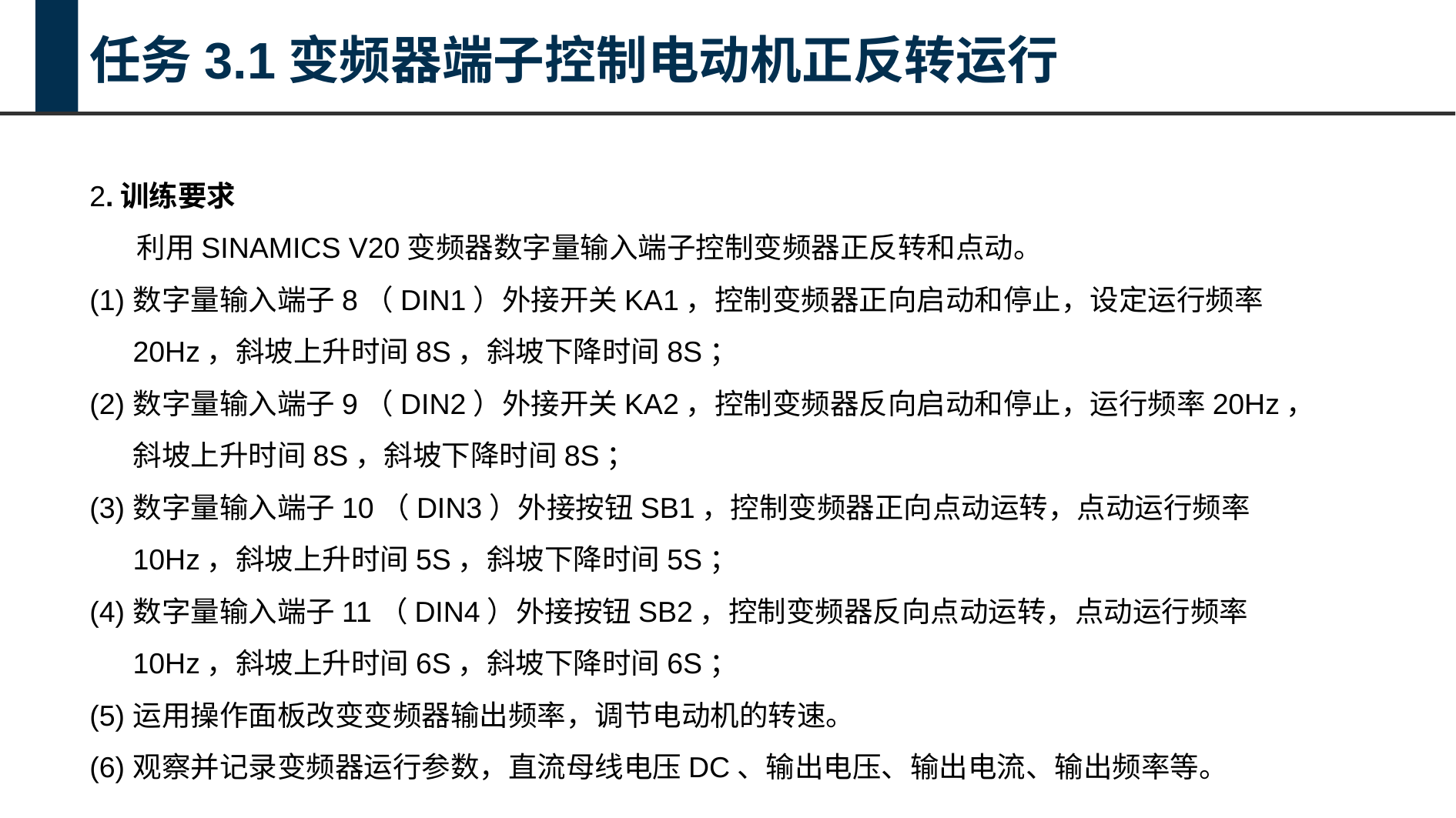

任务3.1变频器端子控制电动机正反转运行
2.训练要求
 利用SINAMICS V20变频器数字量输入端子控制变频器正反转和点动。
数字量输入端子8（DIN1）外接开关KA1，控制变频器正向启动和停止，设定运行频率20Hz，斜坡上升时间8S，斜坡下降时间8S；
数字量输入端子9（DIN2）外接开关KA2，控制变频器反向启动和停止，运行频率20Hz，斜坡上升时间8S，斜坡下降时间8S；
数字量输入端子10（DIN3）外接按钮SB1，控制变频器正向点动运转，点动运行频率10Hz，斜坡上升时间5S，斜坡下降时间5S；
数字量输入端子11（DIN4）外接按钮SB2，控制变频器反向点动运转，点动运行频率10Hz，斜坡上升时间6S，斜坡下降时间6S；
运用操作面板改变变频器输出频率，调节电动机的转速。
观察并记录变频器运行参数，直流母线电压DC、输出电压、输出电流、输出频率等。